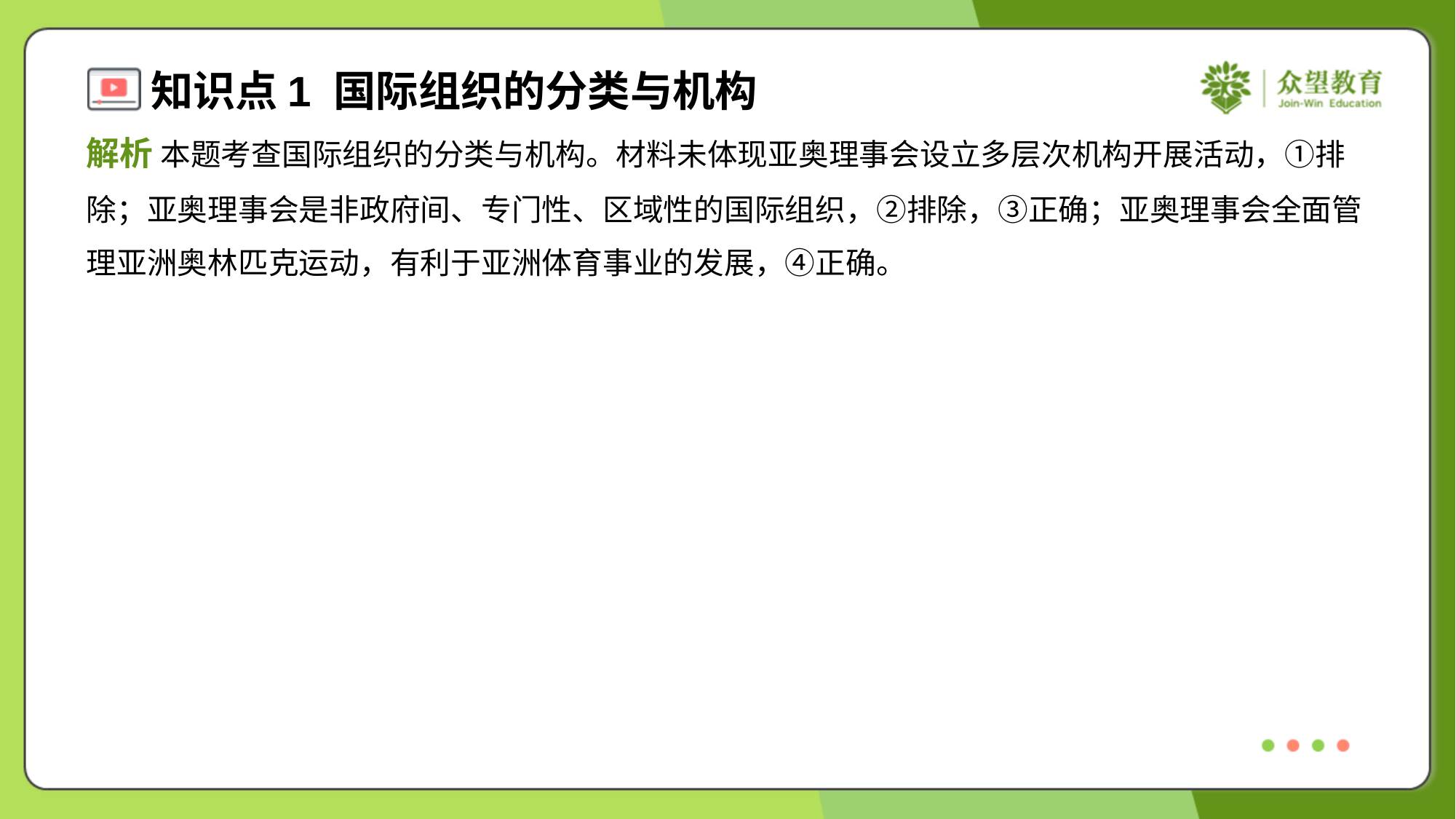

解析 本题考查国际组织的分类与机构。材料未体现亚奥理事会设立多层次机构开展活动，①排
除；亚奥理事会是非政府间、专门性、区域性的国际组织，②排除，③正确；亚奥理事会全面管
理亚洲奥林匹克运动，有利于亚洲体育事业的发展，④正确。